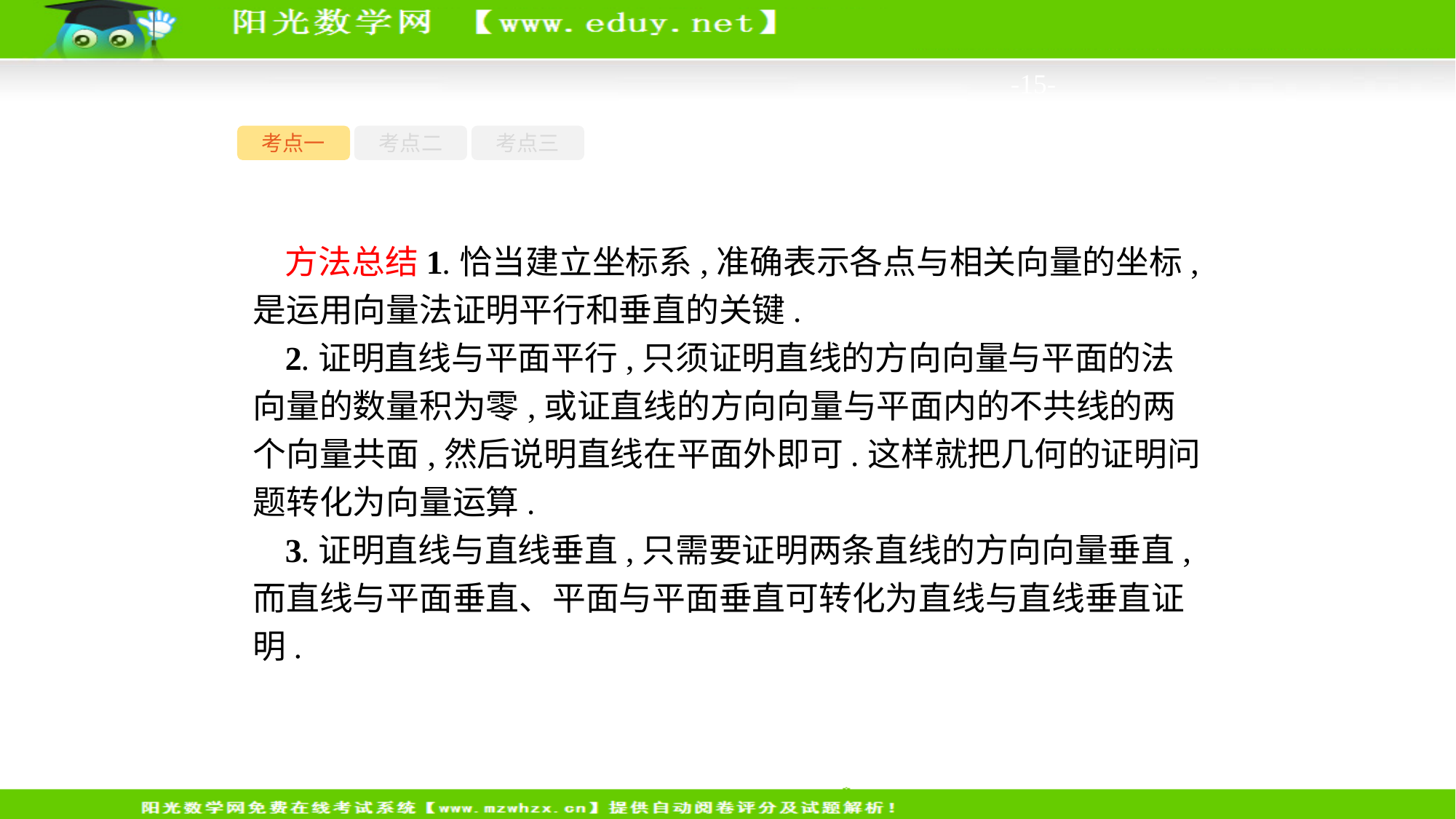

-15-
考点一
考点二
考点三
方法总结1.恰当建立坐标系,准确表示各点与相关向量的坐标,是运用向量法证明平行和垂直的关键.
2.证明直线与平面平行,只须证明直线的方向向量与平面的法向量的数量积为零,或证直线的方向向量与平面内的不共线的两个向量共面,然后说明直线在平面外即可.这样就把几何的证明问题转化为向量运算.
3.证明直线与直线垂直,只需要证明两条直线的方向向量垂直,而直线与平面垂直、平面与平面垂直可转化为直线与直线垂直证明.